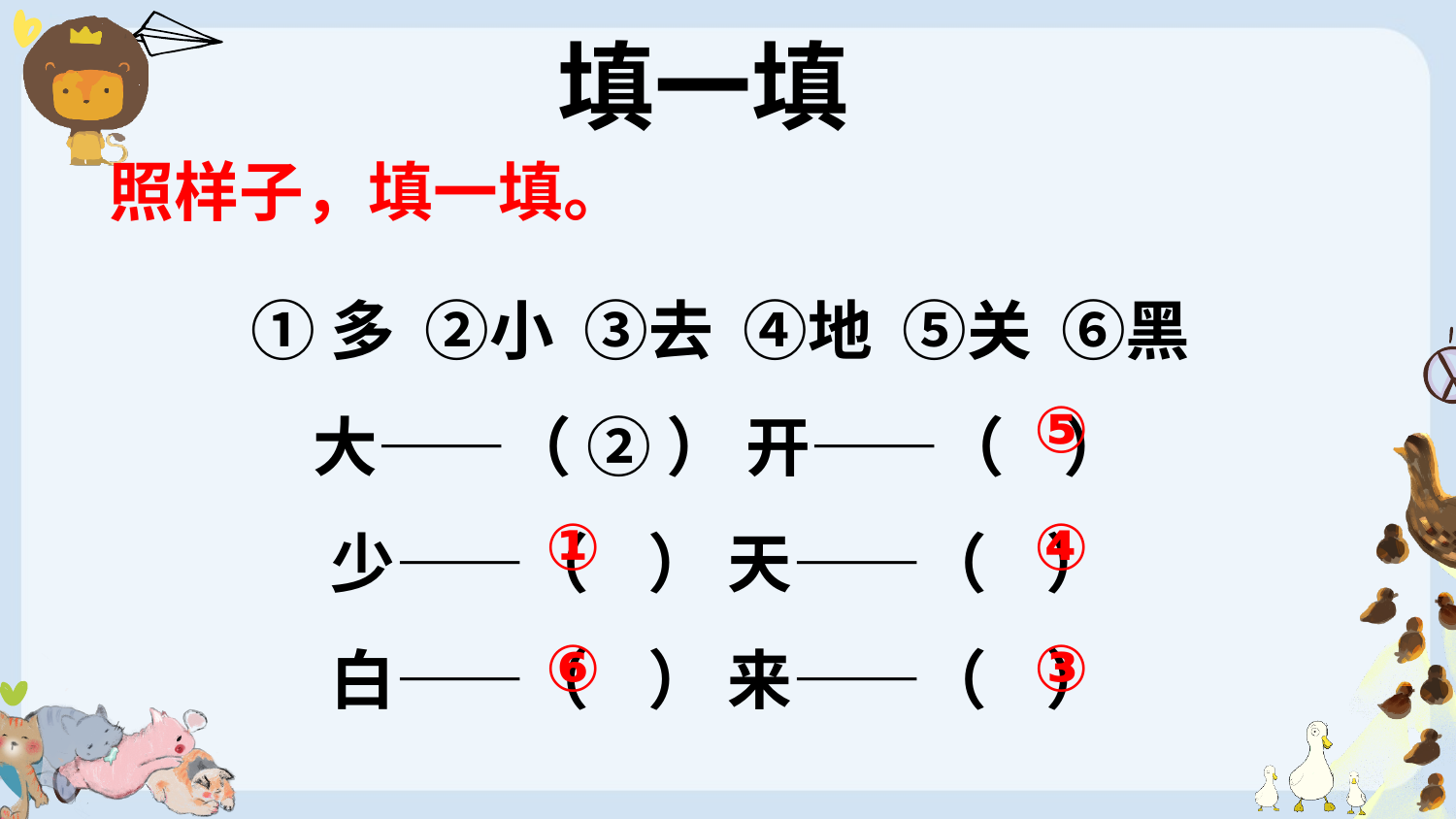

填一填
照样子，填一填。
①多  ②小  ③去  ④地  ⑤关  ⑥黑
大——（ ② ） 开——（    ）
少——（    ） 天——（    ）
白——（    ） 来——（    ）
⑤
①
④
⑥
③